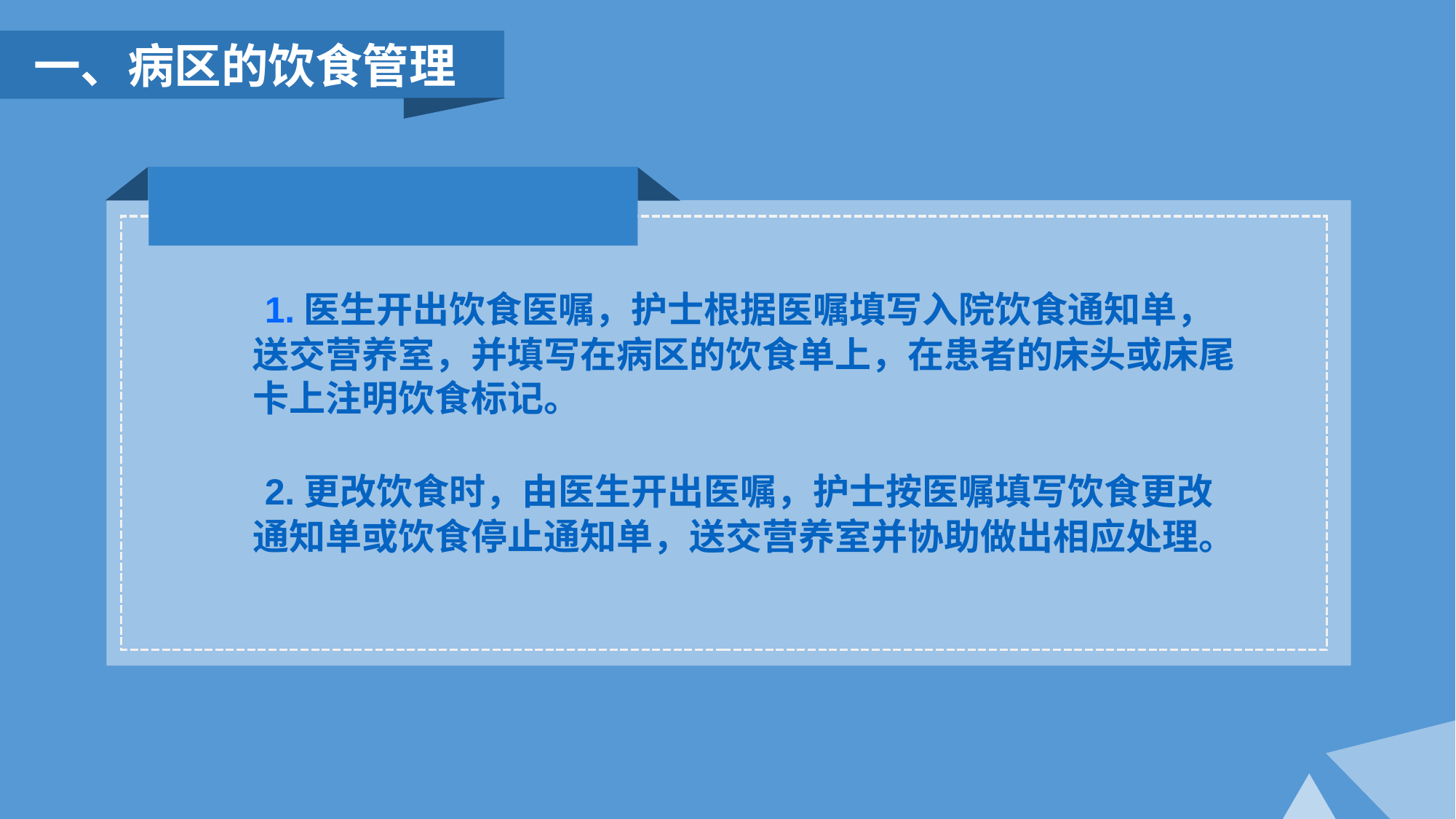

一、病区的饮食管理

 1.医生开出饮食医嘱，护士根据医嘱填写入院饮食通知单，送交营养室，并填写在病区的饮食单上，在患者的床头或床尾卡上注明饮食标记。

 2.更改饮食时，由医生开出医嘱，护士按医嘱填写饮食更改通知单或饮食停止通知单，送交营养室并协助做出相应处理。